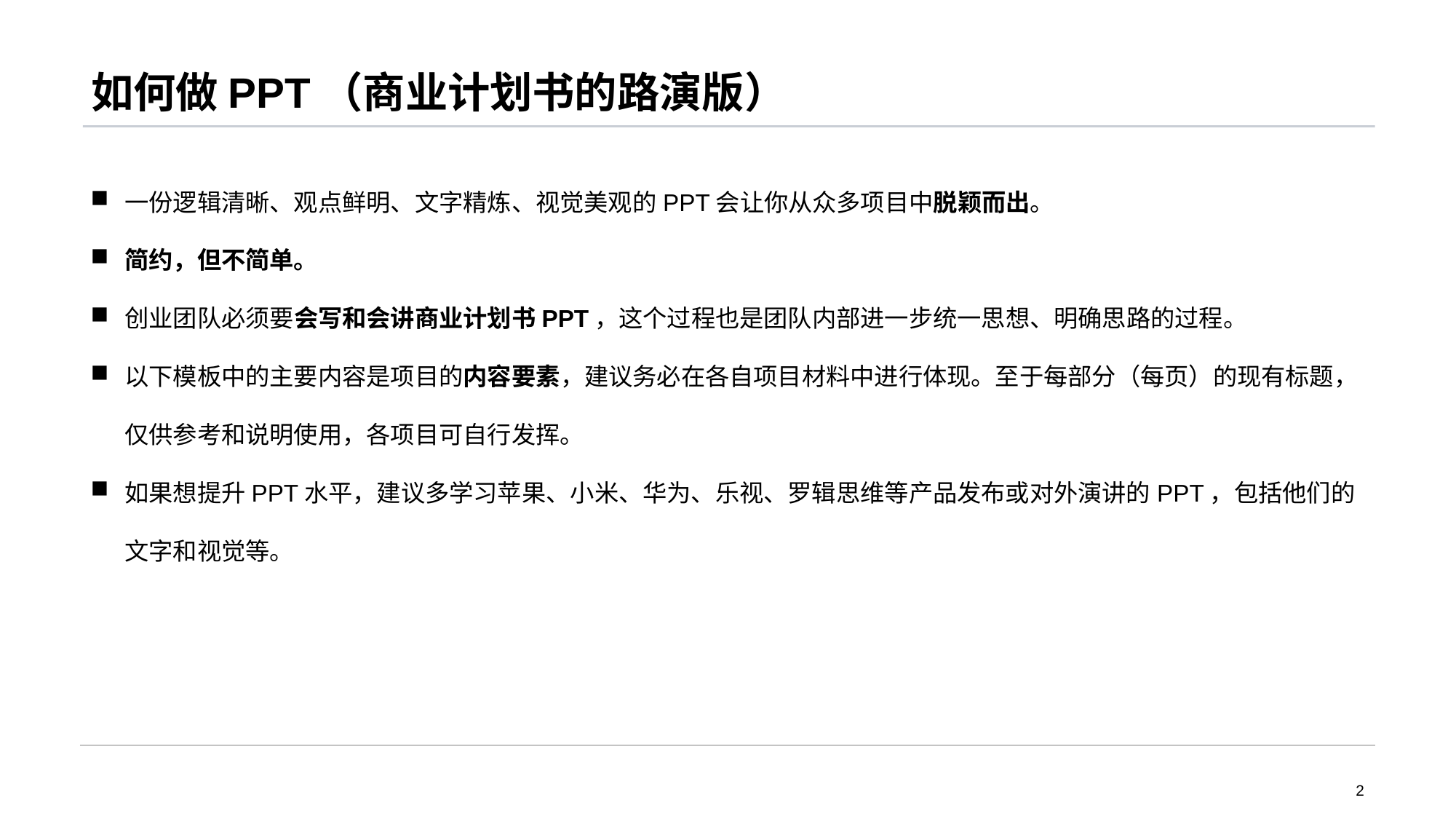

# 如何做PPT（商业计划书的路演版）
一份逻辑清晰、观点鲜明、文字精炼、视觉美观的PPT会让你从众多项目中脱颖而出。
简约，但不简单。
创业团队必须要会写和会讲商业计划书PPT，这个过程也是团队内部进一步统一思想、明确思路的过程。
以下模板中的主要内容是项目的内容要素，建议务必在各自项目材料中进行体现。至于每部分（每页）的现有标题，仅供参考和说明使用，各项目可自行发挥。
如果想提升PPT水平，建议多学习苹果、小米、华为、乐视、罗辑思维等产品发布或对外演讲的PPT，包括他们的文字和视觉等。
2